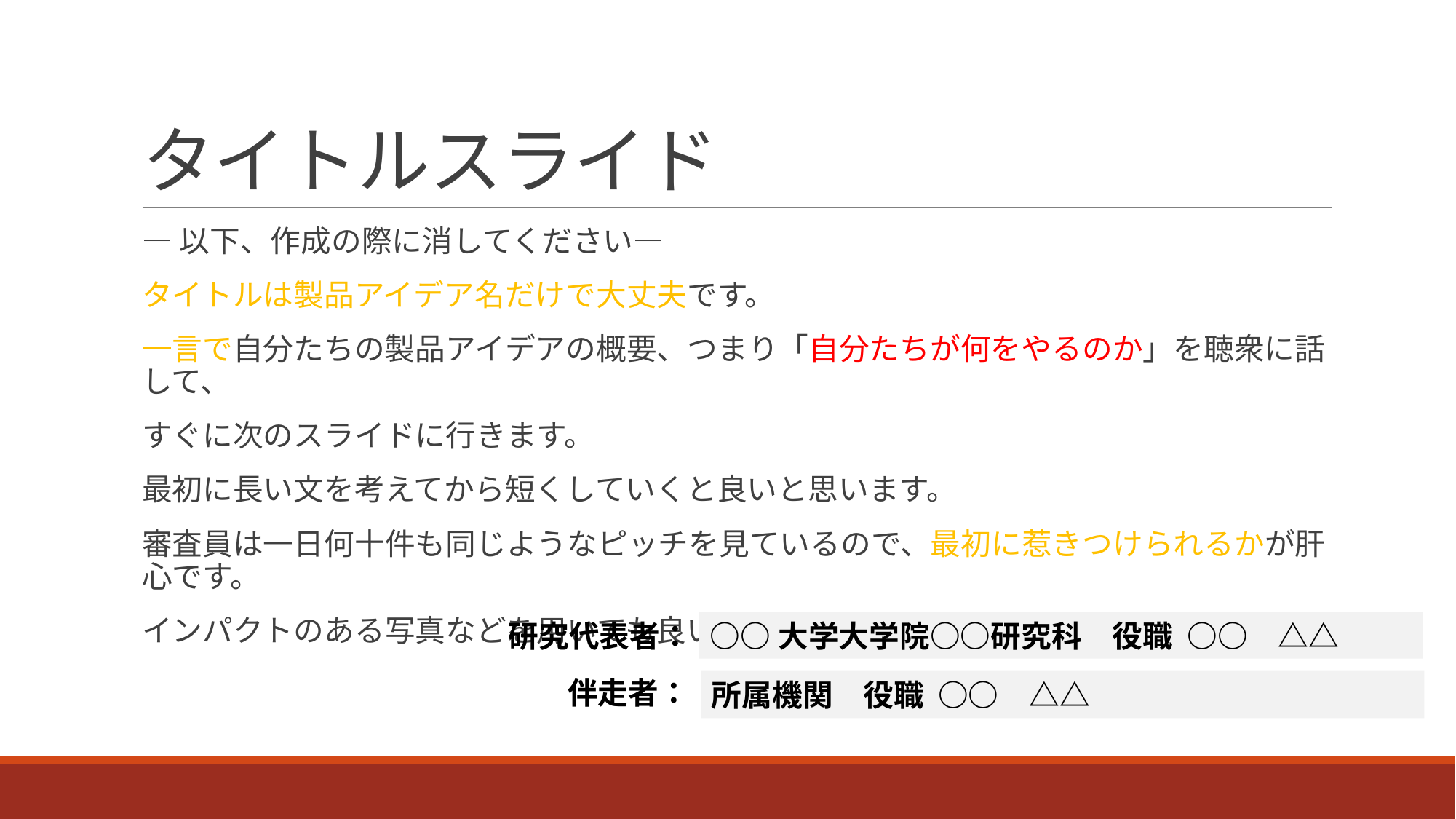

# タイトルスライド
―以下、作成の際に消してください―
タイトルは製品アイデア名だけで大丈夫です。
一言で自分たちの製品アイデアの概要、つまり「自分たちが何をやるのか」を聴衆に話して、
すぐに次のスライドに行きます。
最初に長い文を考えてから短くしていくと良いと思います。
審査員は一日何十件も同じようなピッチを見ているので、最初に惹きつけられるかが肝心です。
インパクトのある写真などを用いても良いでしょう。

研究代表者：
○○大学大学院○○研究科　役職  ○○　△△
伴走者：
所属機関　役職  ○○　△△